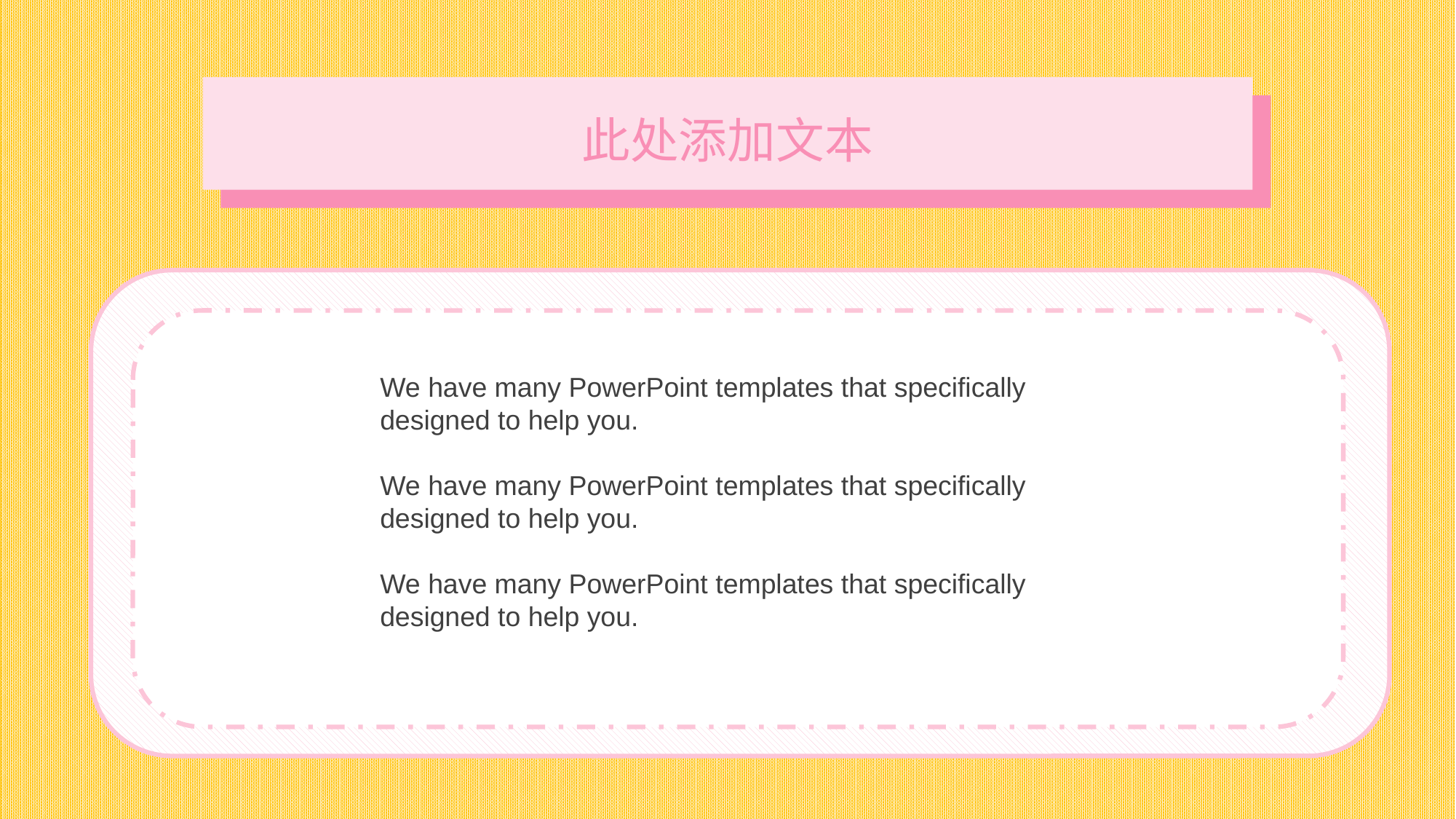

此处添加文本

We have many PowerPoint templates that specifically designed to help you.

We have many PowerPoint templates that specifically designed to help you.

We have many PowerPoint templates that specifically designed to help you.